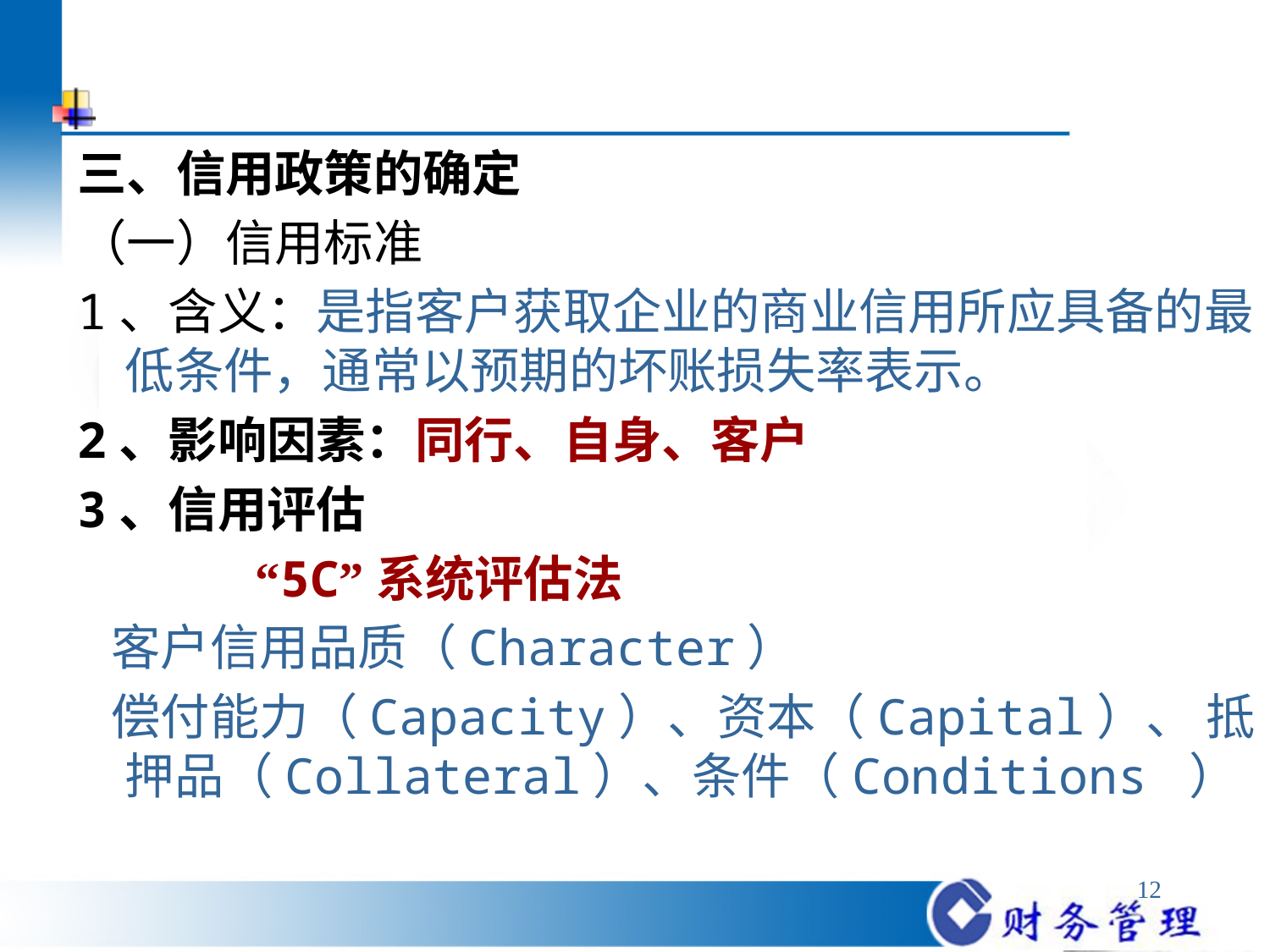

三、信用政策的确定
（一）信用标准
1、含义：是指客户获取企业的商业信用所应具备的最低条件，通常以预期的坏账损失率表示。
2、影响因素：同行、自身、客户
3、信用评估
      “5C”系统评估法
  客户信用品质（Character）
  偿付能力（Capacity）、资本（Capital）、 抵押品（Collateral）、条件（Conditions ）

12